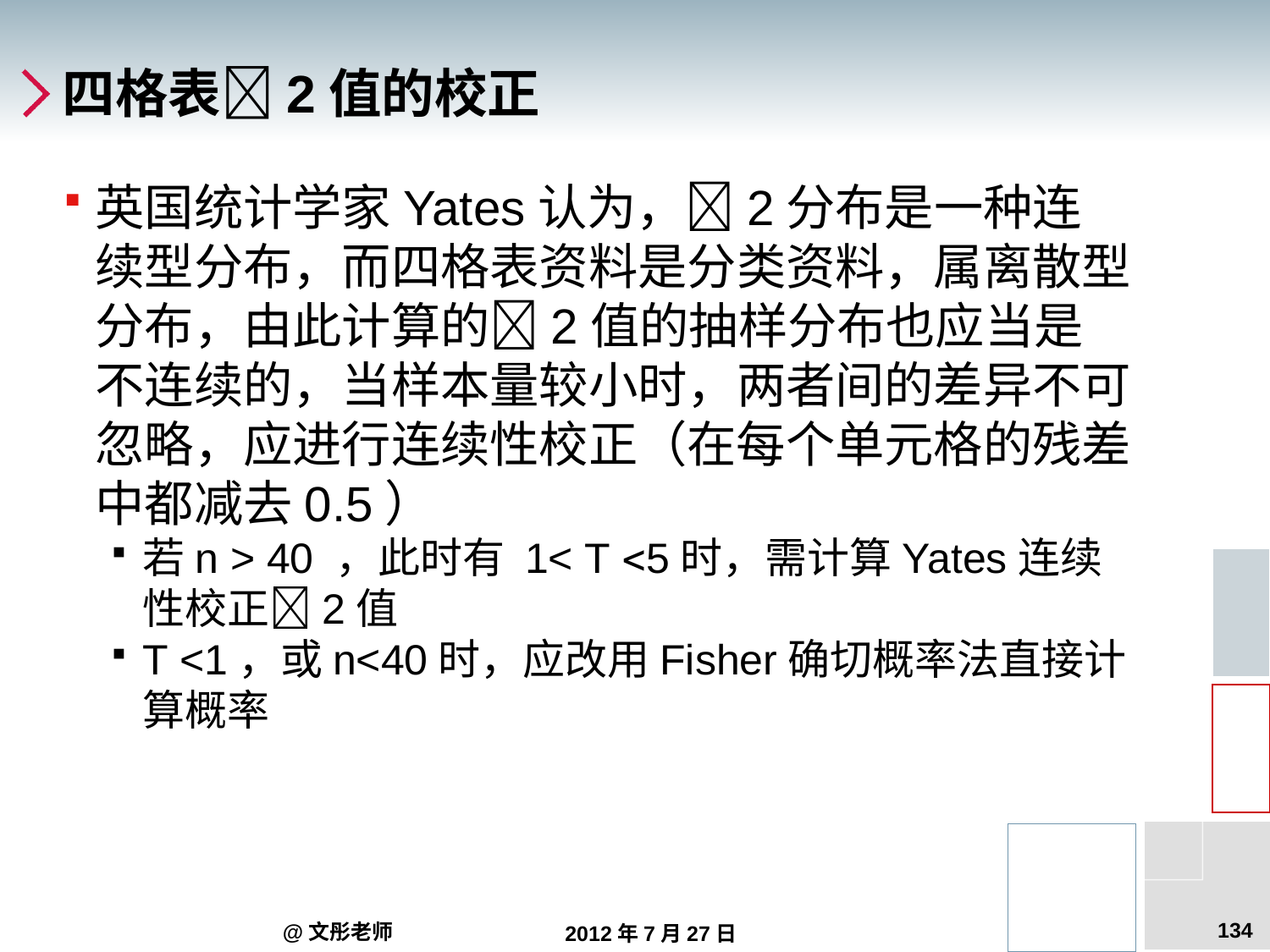

# 四格表χ2值的校正
英国统计学家Yates认为，χ2分布是一种连续型分布，而四格表资料是分类资料，属离散型分布，由此计算的χ2值的抽样分布也应当是不连续的，当样本量较小时，两者间的差异不可忽略，应进行连续性校正（在每个单元格的残差中都减去0.5）
若n > 40 ，此时有 1< T <5时，需计算Yates连续性校正χ2值
T <1，或n<40时，应改用Fisher确切概率法直接计算概率
134
@文彤老师

2012年7月27日